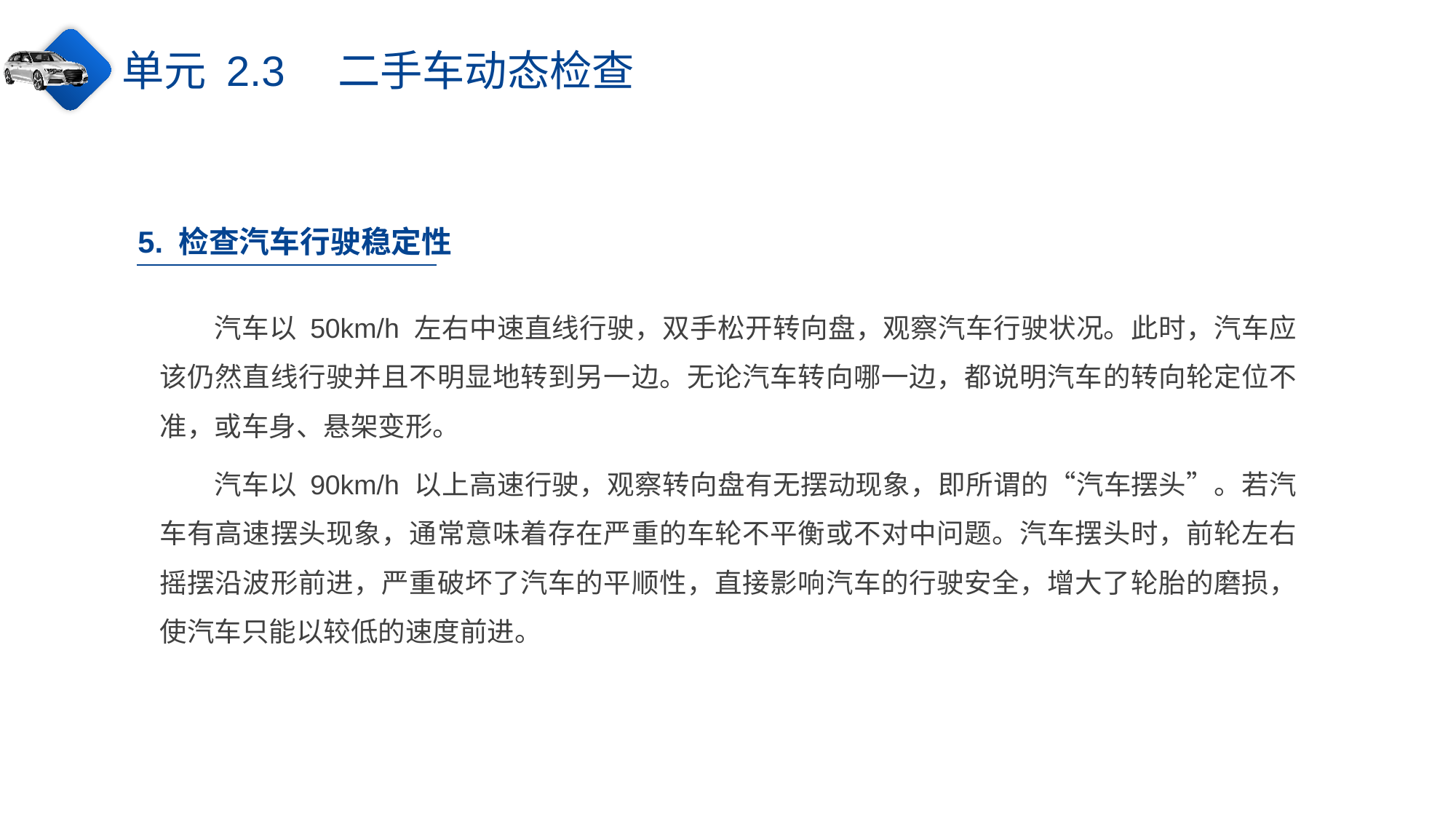

单元 2.3　二手车动态检查
5. 检查汽车行驶稳定性
汽车以 50km/h 左右中速直线行驶，双手松开转向盘，观察汽车行驶状况。此时，汽车应该仍然直线行驶并且不明显地转到另一边。无论汽车转向哪一边，都说明汽车的转向轮定位不准，或车身、悬架变形。
汽车以 90km/h 以上高速行驶，观察转向盘有无摆动现象，即所谓的“汽车摆头”。若汽车有高速摆头现象，通常意味着存在严重的车轮不平衡或不对中问题。汽车摆头时，前轮左右摇摆沿波形前进，严重破坏了汽车的平顺性，直接影响汽车的行驶安全，增大了轮胎的磨损，使汽车只能以较低的速度前进。